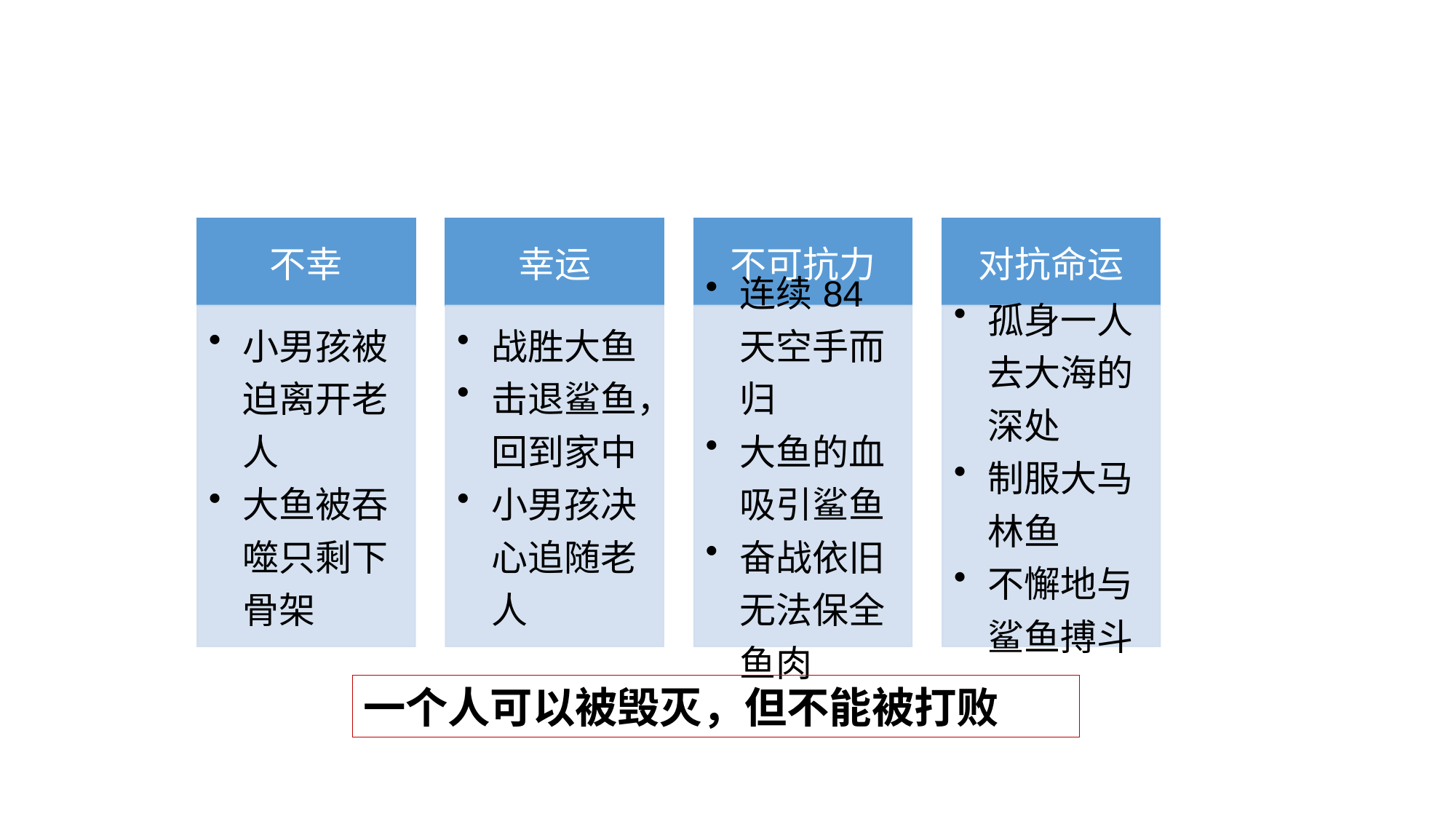

不幸
小男孩被迫离开老人
大鱼被吞噬只剩下骨架
幸运
战胜大鱼
不可抗力
对抗命运
孤身一人去大海的深处
制服大马林鱼
不懈地与鲨鱼搏斗
一个人可以被毁灭，但不能被打败